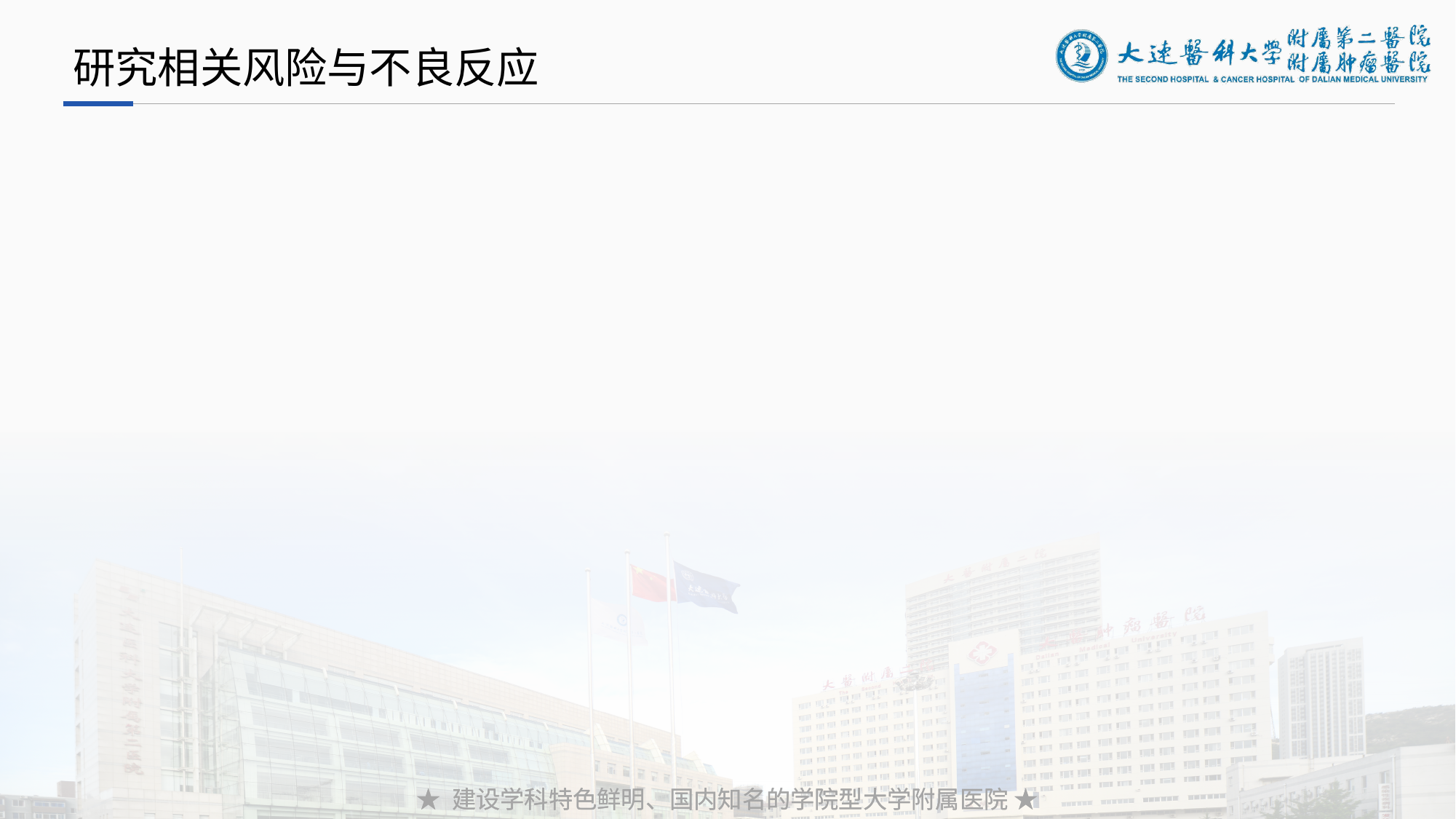

研究相关风险与不良反应

★ 建设学科特色鲜明、国内知名的学院型大学附属医院 ★